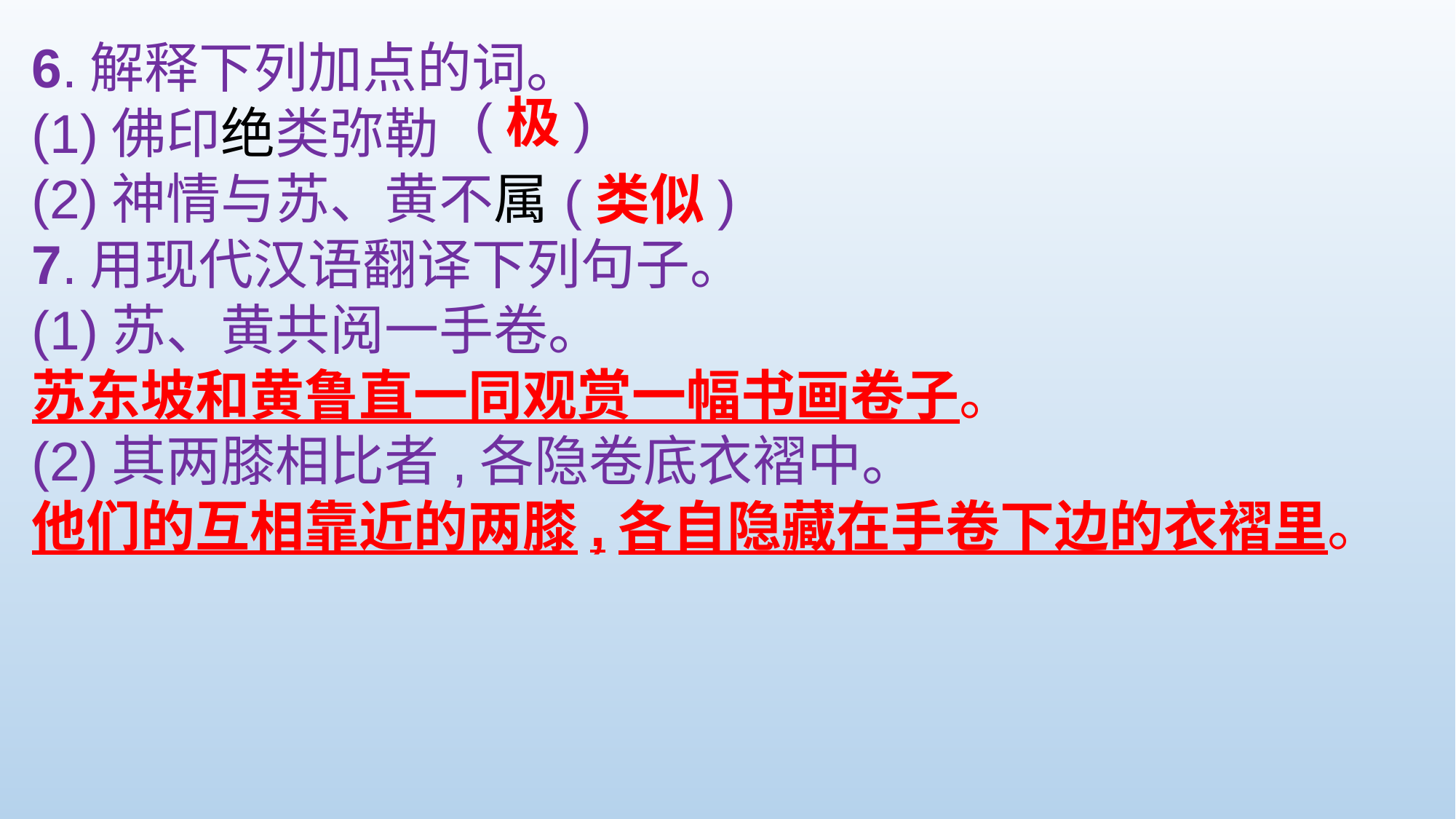

6.解释下列加点的词。
(1)佛印绝类弥勒
(2)神情与苏、黄不属
7.用现代汉语翻译下列句子。
(1)苏、黄共阅一手卷。
苏东坡和黄鲁直一同观赏一幅书画卷子。
(2)其两膝相比者,各隐卷底衣褶中。
他们的互相靠近的两膝,各自隐藏在手卷下边的衣褶里。
(极)
(类似)